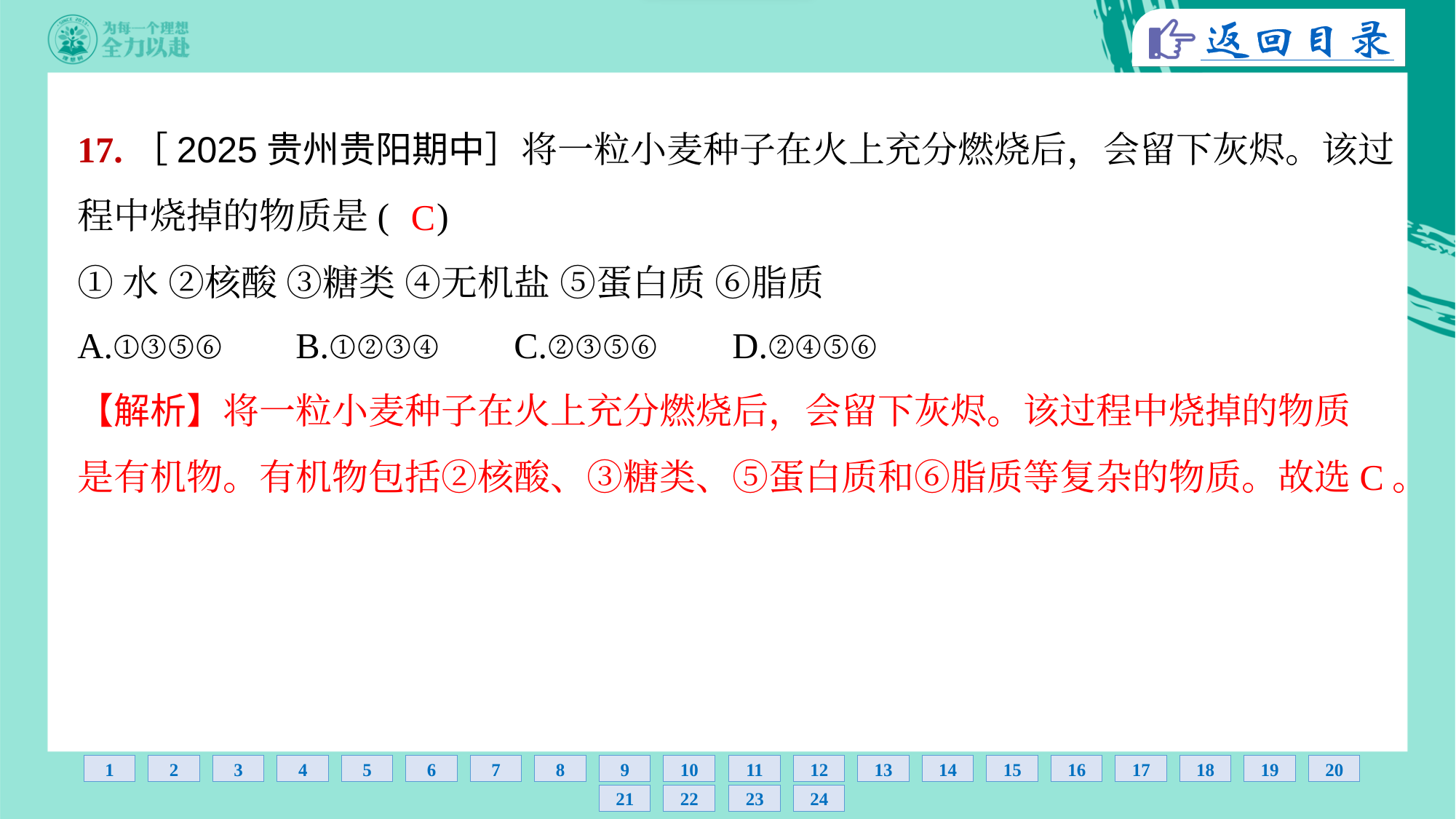

17.［2025贵州贵阳期中］将一粒小麦种子在火上充分燃烧后，会留下灰烬。该过
程中烧掉的物质是(     )
C
①水 ②核酸 ③糖类 ④无机盐 ⑤蛋白质 ⑥脂质
A.①③⑤⑥	B.①②③④	C.②③⑤⑥	D.②④⑤⑥
【解析】将一粒小麦种子在火上充分燃烧后，会留下灰烬。该过程中烧掉的物质
是有机物。有机物包括②核酸、③糖类、⑤蛋白质和⑥脂质等复杂的物质。故选C。